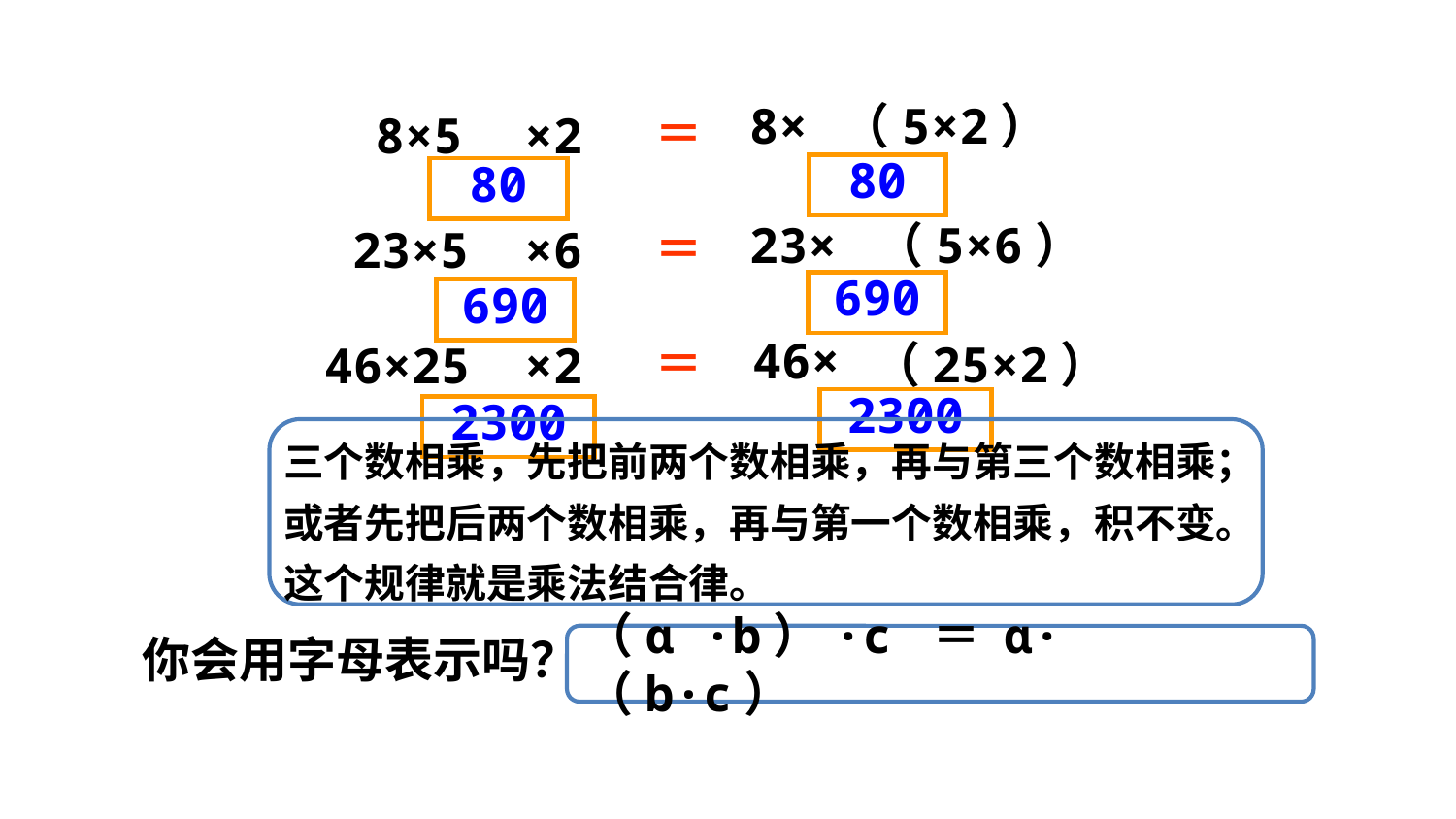

8×
（5×2）
＝
8×5
×2
80
80
23×
（5×6）
＝
23×5
×6
690
690
46×
＝
（25×2）
×2
46×25
2300
2300
三个数相乘，先把前两个数相乘，再与第三个数相乘；
或者先把后两个数相乘，再与第一个数相乘，积不变。
这个规律就是乘法结合律。

你会用字母表示吗？
（ɑ ·b）·c ＝ ɑ· （b·c）